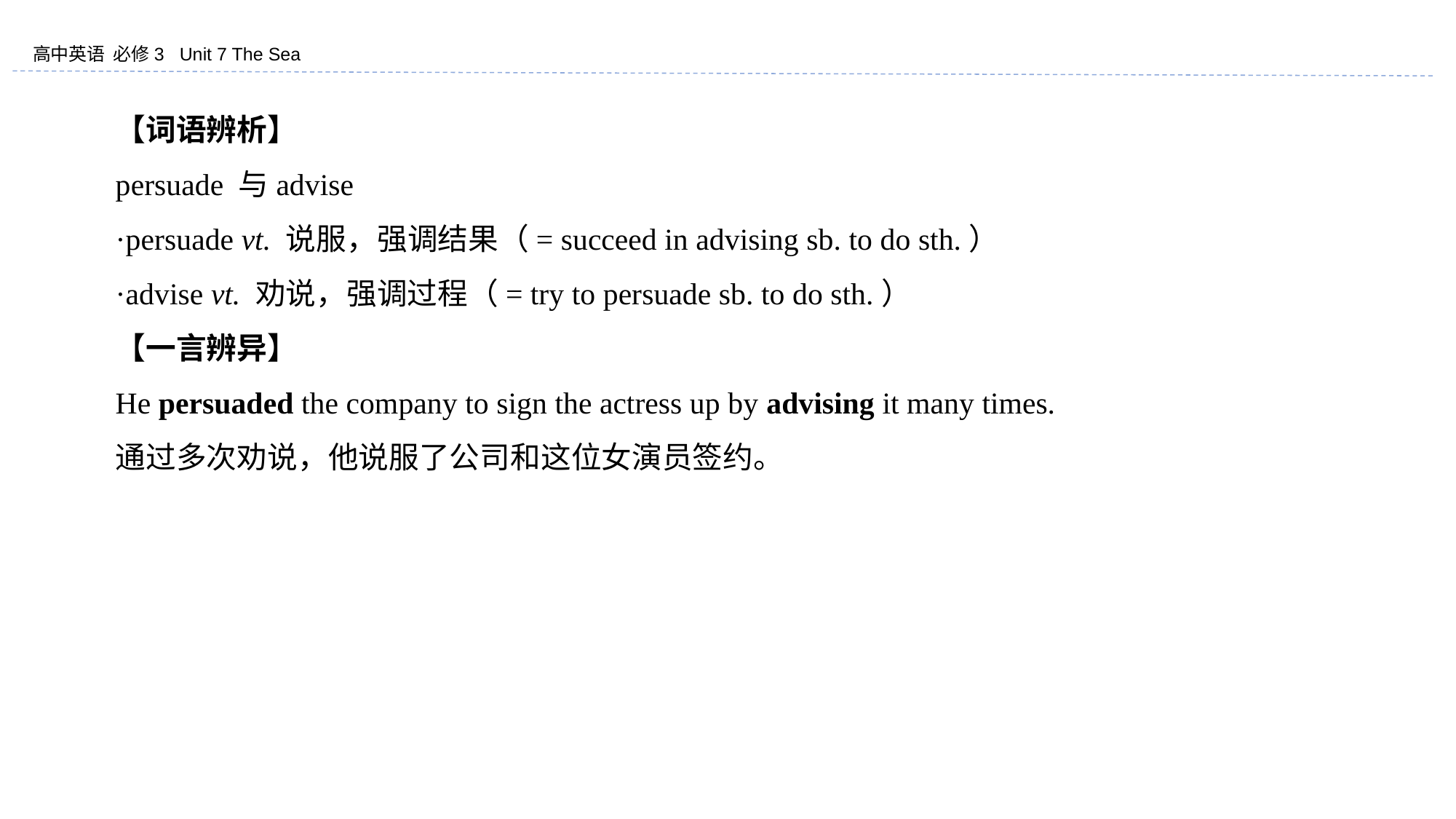

【词语辨析】
persuade 与advise
·persuade vt. 说服，强调结果（= succeed in advising sb. to do sth.）
·advise vt. 劝说，强调过程（= try to persuade sb. to do sth.）
【一言辨异】
He persuaded the company to sign the actress up by advising it many times.
通过多次劝说，他说服了公司和这位女演员签约。